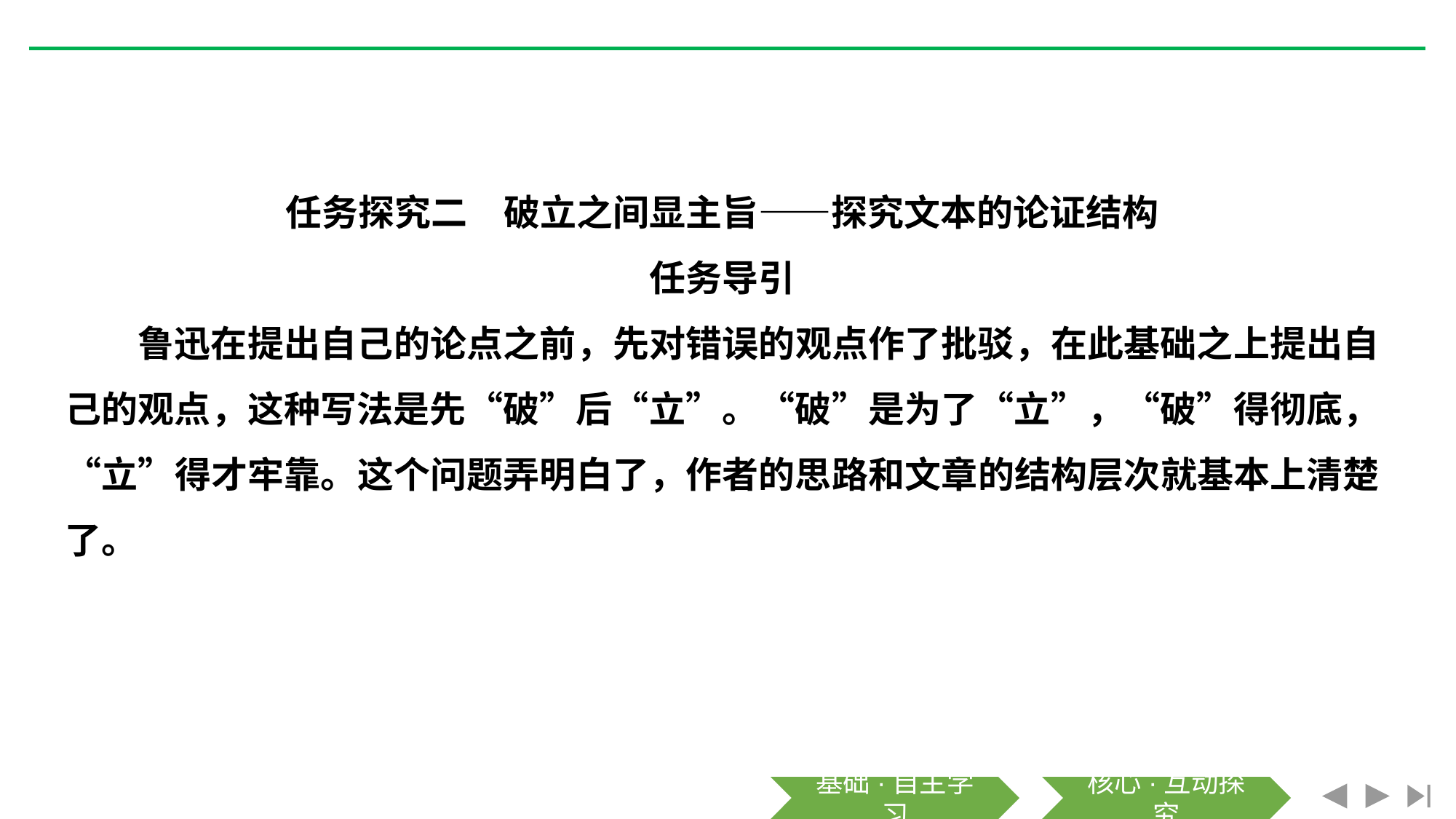

任务探究二　破立之间显主旨——探究文本的论证结构
任务导引
鲁迅在提出自己的论点之前，先对错误的观点作了批驳，在此基础之上提出自己的观点，这种写法是先“破”后“立”。“破”是为了“立”，“破”得彻底，“立”得才牢靠。这个问题弄明白了，作者的思路和文章的结构层次就基本上清楚了。